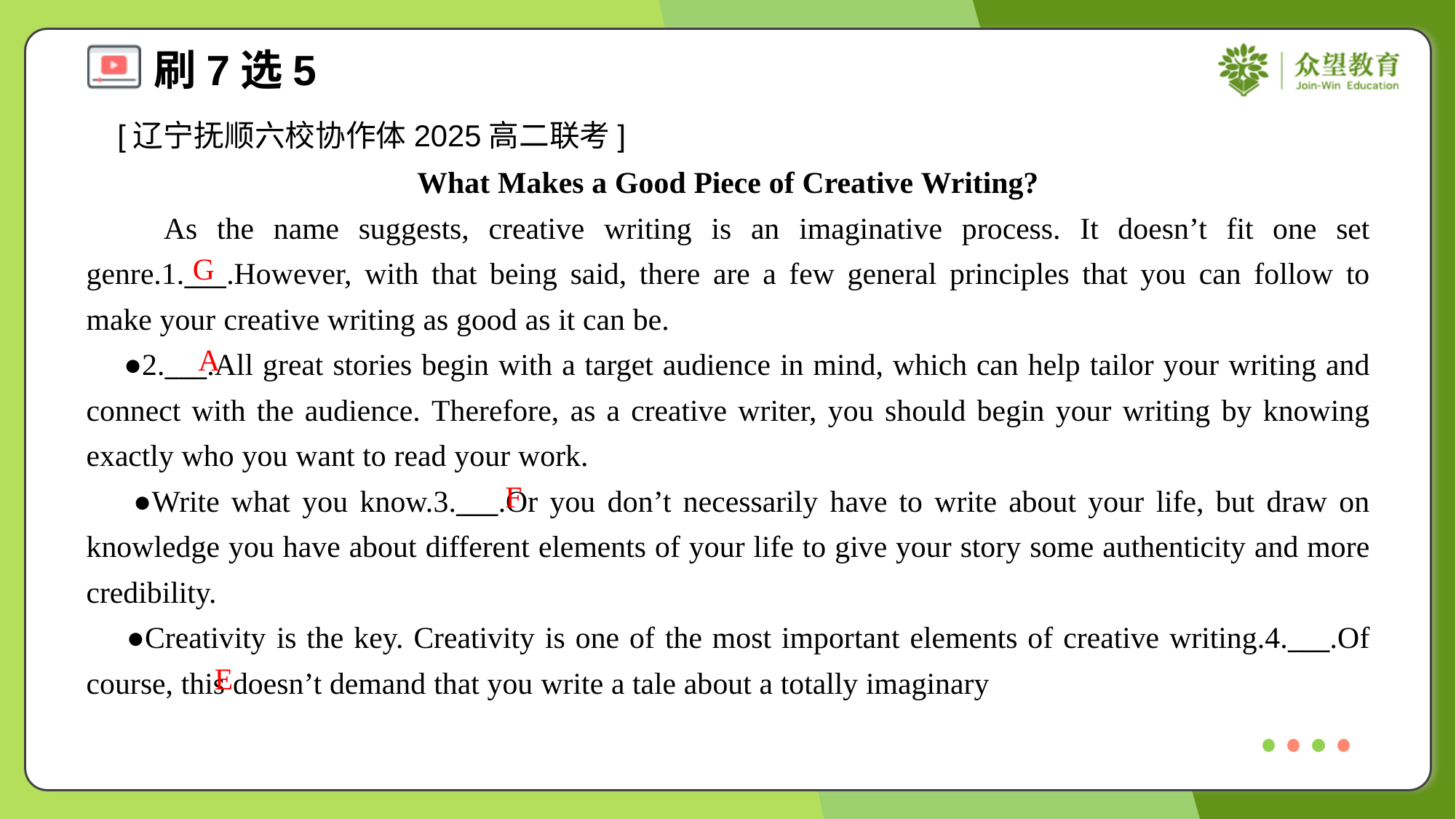

[辽宁抚顺六校协作体2025高二联考]
What Makes a Good Piece of Creative Writing?
    As the name suggests, creative writing is an imaginative process. It doesn’t fit one set genre.1.___.However, with that being said, there are a few general principles that you can follow to make your creative writing as good as it can be.
    ●2.___.All great stories begin with a target audience in mind, which can help tailor your writing and connect with the audience. Therefore, as a creative writer, you should begin your writing by knowing exactly who you want to read your work.
    ●Write what you know.3.___.Or you don’t necessarily have to write about your life, but draw on knowledge you have about different elements of your life to give your story some authenticity and more credibility.
    ●Creativity is the key. Creativity is one of the most important elements of creative writing.4.___.Of course, this doesn’t demand that you write a tale about a totally imaginary
G
A
F
E